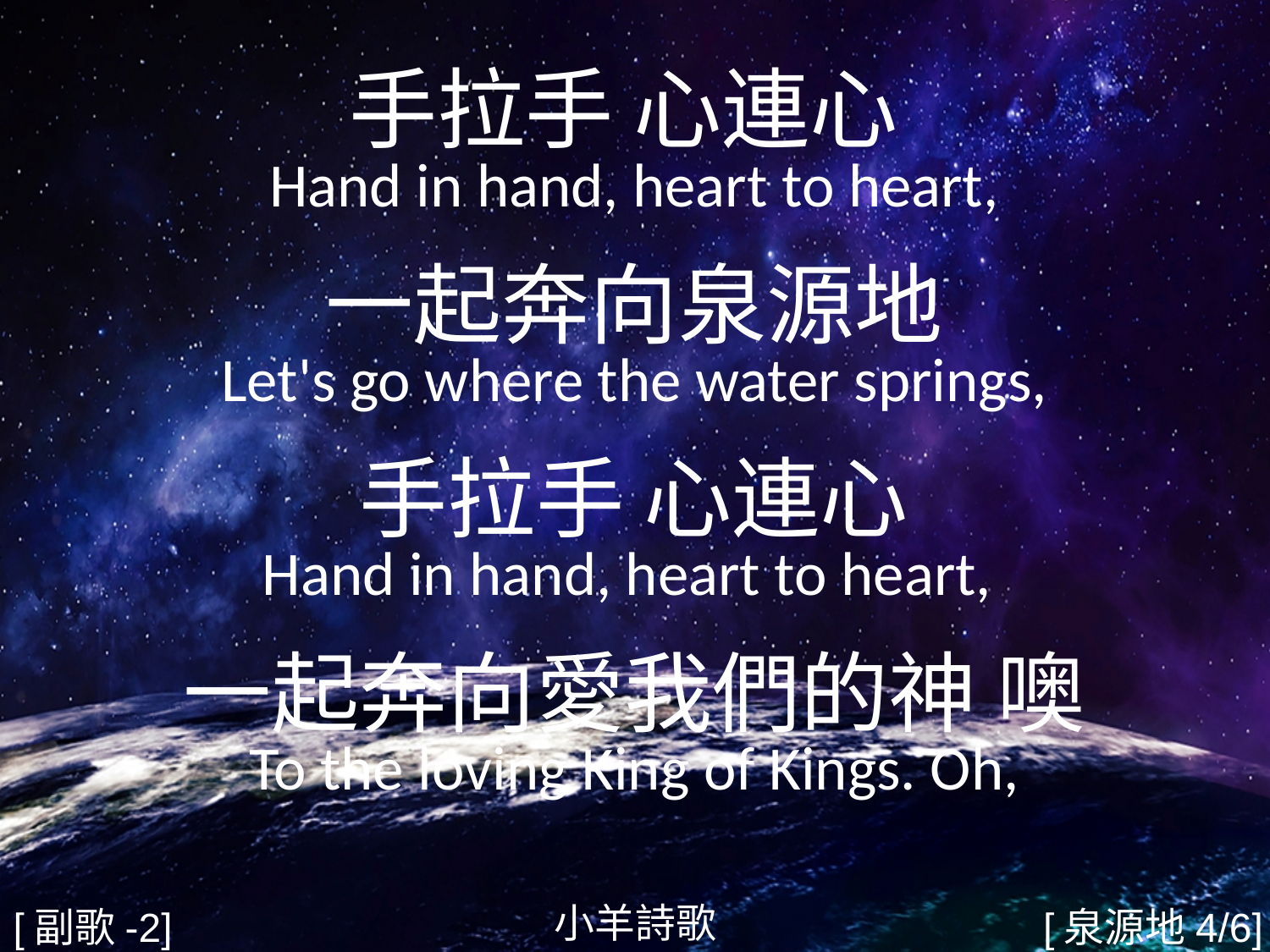

手拉手 心連心
Hand in hand, heart to heart,

一起奔向泉源地
Let's go where the water springs,

手拉手 心連心
Hand in hand, heart to heart,

一起奔向愛我們的神 噢
To the loving King of Kings. Oh,
#

小羊詩歌
[副歌-2]
[泉源地4/6]